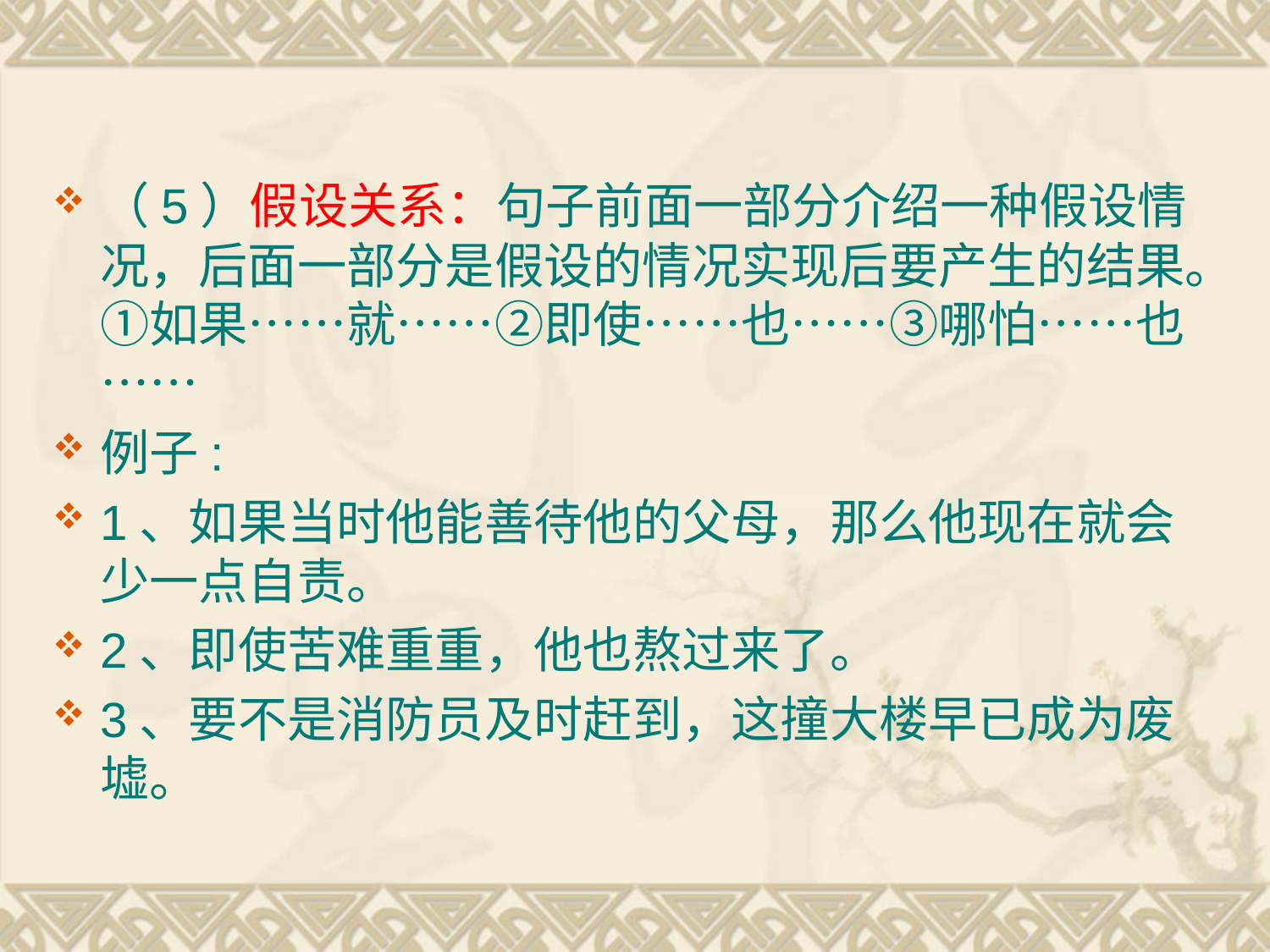

（5）假设关系：句子前面一部分介绍一种假设情况，后面一部分是假设的情况实现后要产生的结果。①如果……就……②即使……也……③哪怕……也……
例子:
1、如果当时他能善待他的父母，那么他现在就会少一点自责。
2、即使苦难重重，他也熬过来了。
3、要不是消防员及时赶到，这撞大楼早已成为废墟。